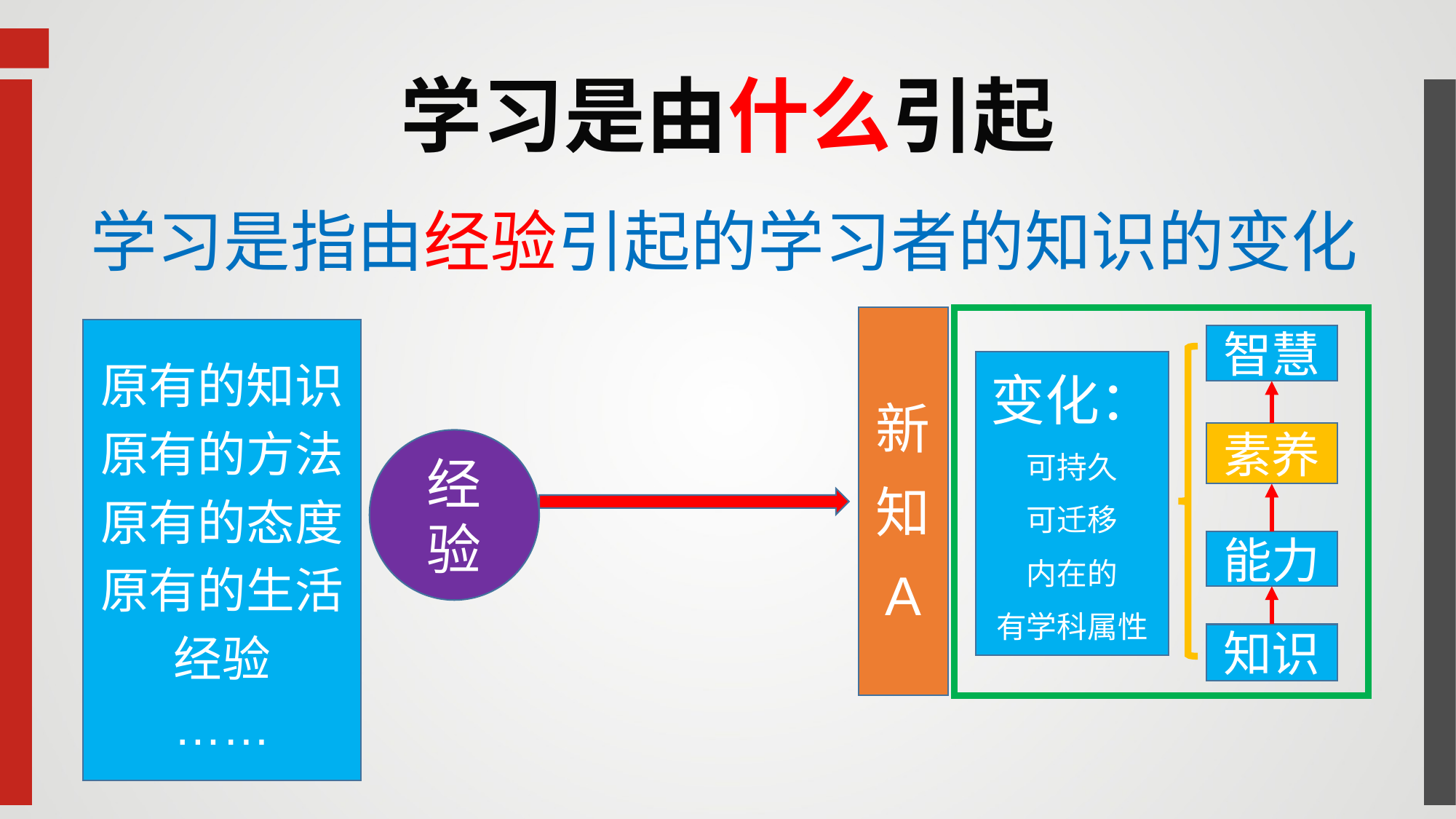

# 学习是由什么引起

学习是指由经验引起的学习者的知识的变化

新
知
A

智慧

变化：
可持久
可迁移
内在的
有学科属性
素养
能力
知识
原有的知识
原有的方法
原有的态度
原有的生活经验
……
经验